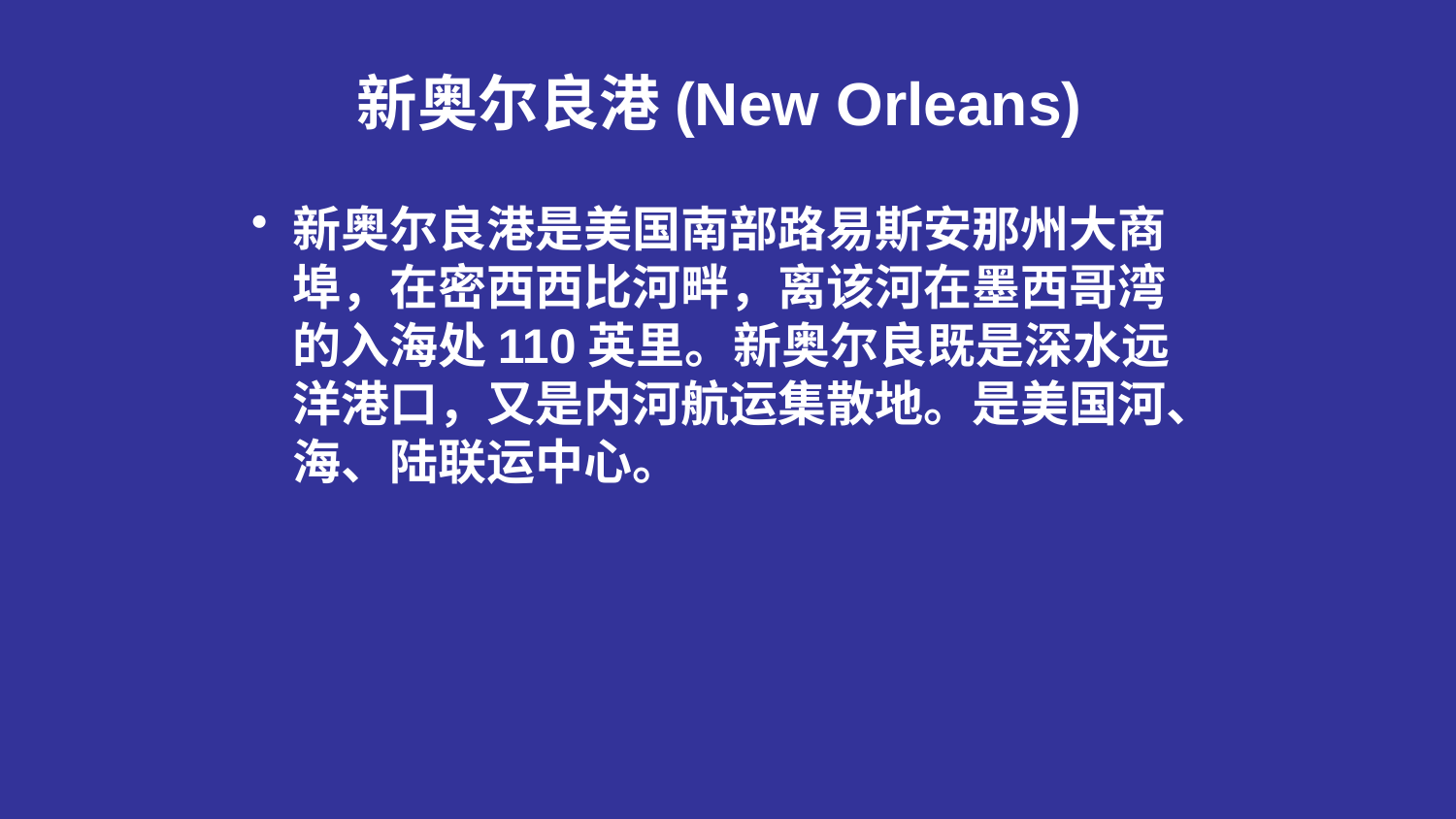

# 新奥尔良港(New Orleans)
新奥尔良港是美国南部路易斯安那州大商埠，在密西西比河畔，离该河在墨西哥湾的入海处110英里。新奥尔良既是深水远洋港口，又是内河航运集散地。是美国河、海、陆联运中心。